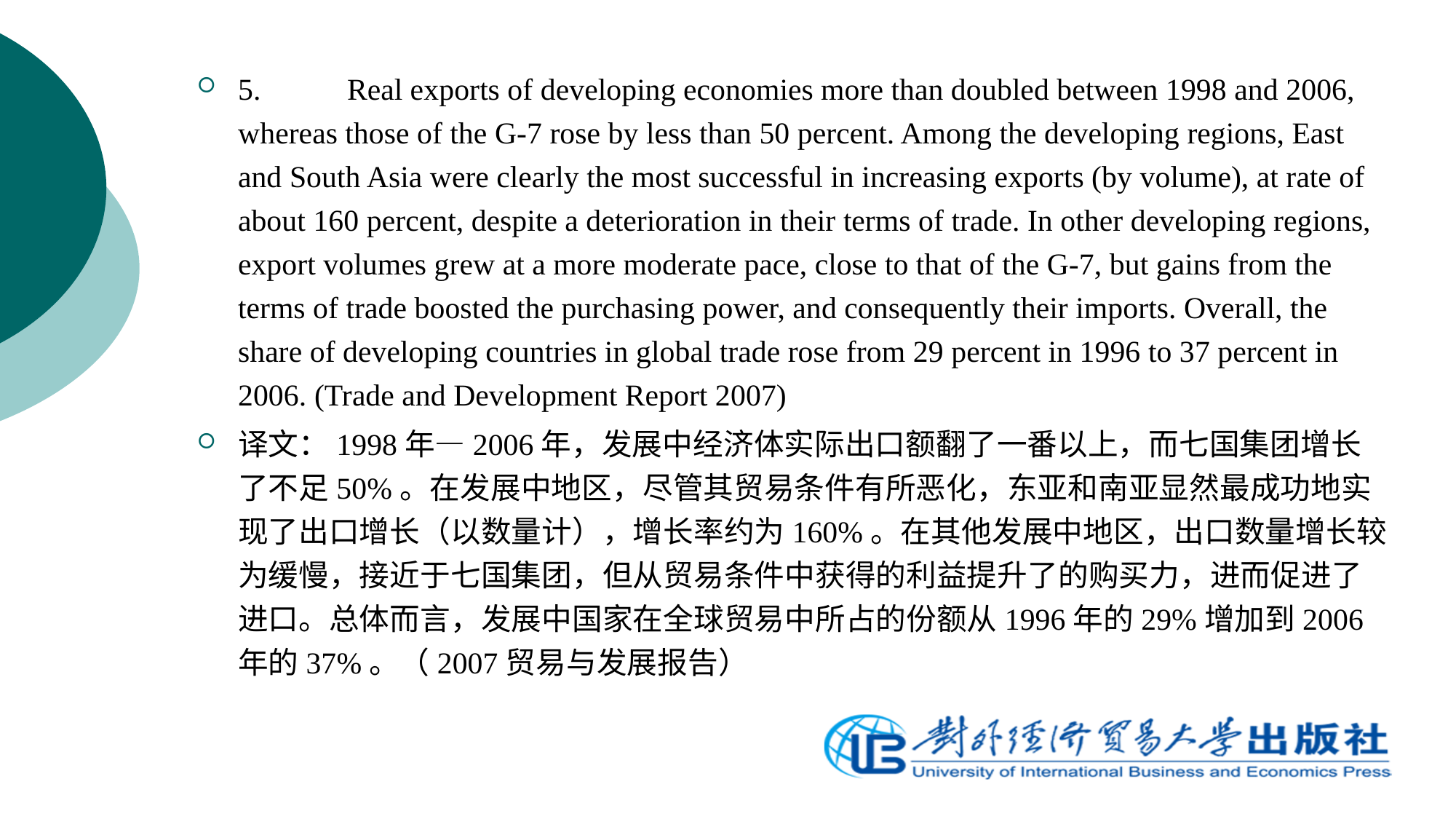

5.	Real exports of developing economies more than doubled between 1998 and 2006, whereas those of the G-7 rose by less than 50 percent. Among the developing regions, East and South Asia were clearly the most successful in increasing exports (by volume), at rate of about 160 percent, despite a deterioration in their terms of trade. In other developing regions, export volumes grew at a more moderate pace, close to that of the G-7, but gains from the terms of trade boosted the purchasing power, and consequently their imports. Overall, the share of developing countries in global trade rose from 29 percent in 1996 to 37 percent in 2006. (Trade and Development Report 2007)
译文：1998年—2006年，发展中经济体实际出口额翻了一番以上，而七国集团增长了不足50%。在发展中地区，尽管其贸易条件有所恶化，东亚和南亚显然最成功地实现了出口增长（以数量计），增长率约为160%。在其他发展中地区，出口数量增长较为缓慢，接近于七国集团，但从贸易条件中获得的利益提升了的购买力，进而促进了进口。总体而言，发展中国家在全球贸易中所占的份额从1996年的29%增加到2006年的37%。（2007贸易与发展报告）